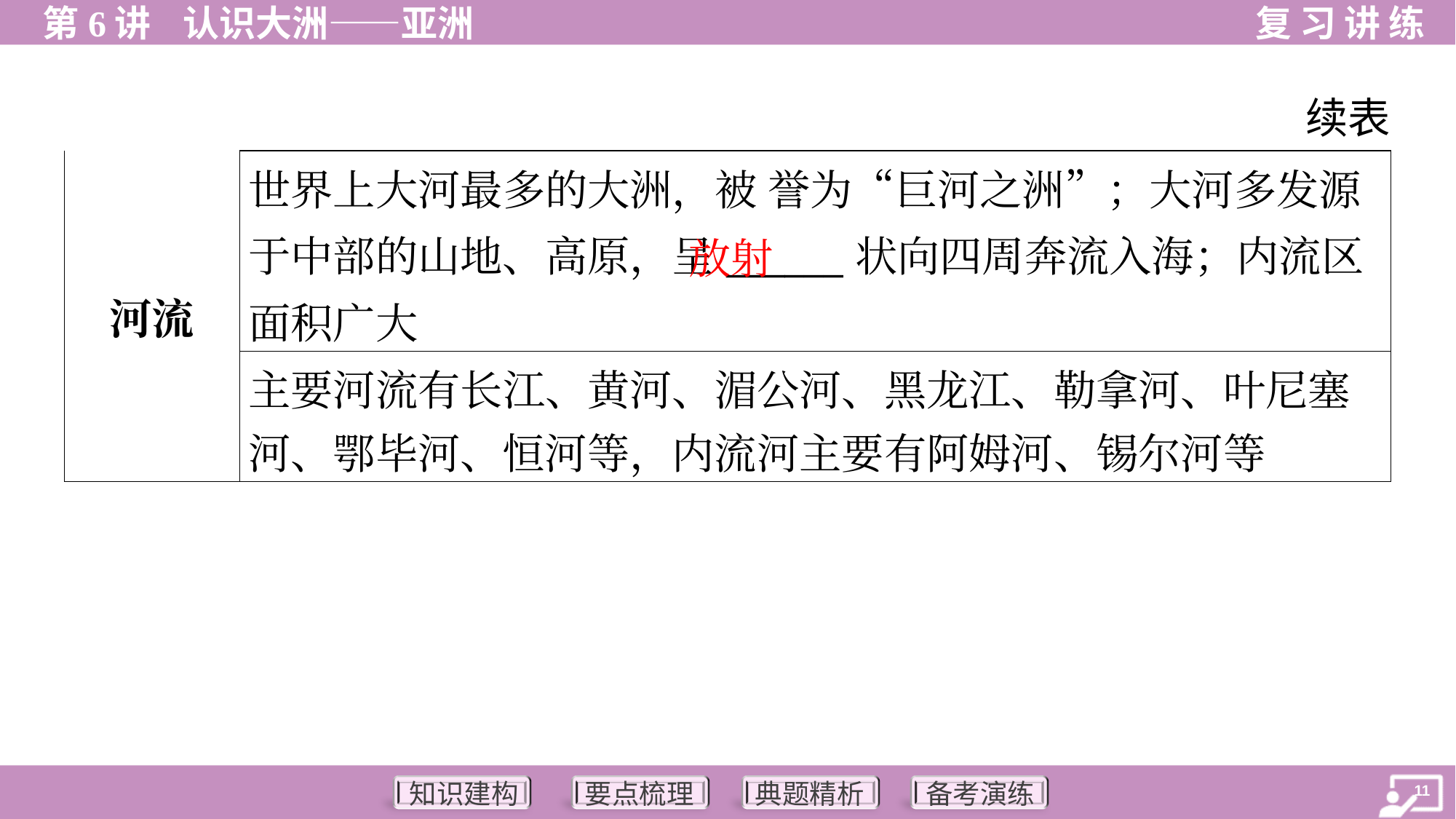

续表
| 河流 | 世界上大河最多的大洲，被 誉为“巨河之洲”；大河多发源于中部的山地、高原，呈\_\_\_\_\_\_状向四周奔流入海；内流区面积广大 |
| --- | --- |
|  | 主要河流有长江、黄河、湄公河、黑龙江、勒拿河、叶尼塞 河、鄂毕河、恒河等，内流河主要有阿姆河、锡尔河等 |
放射